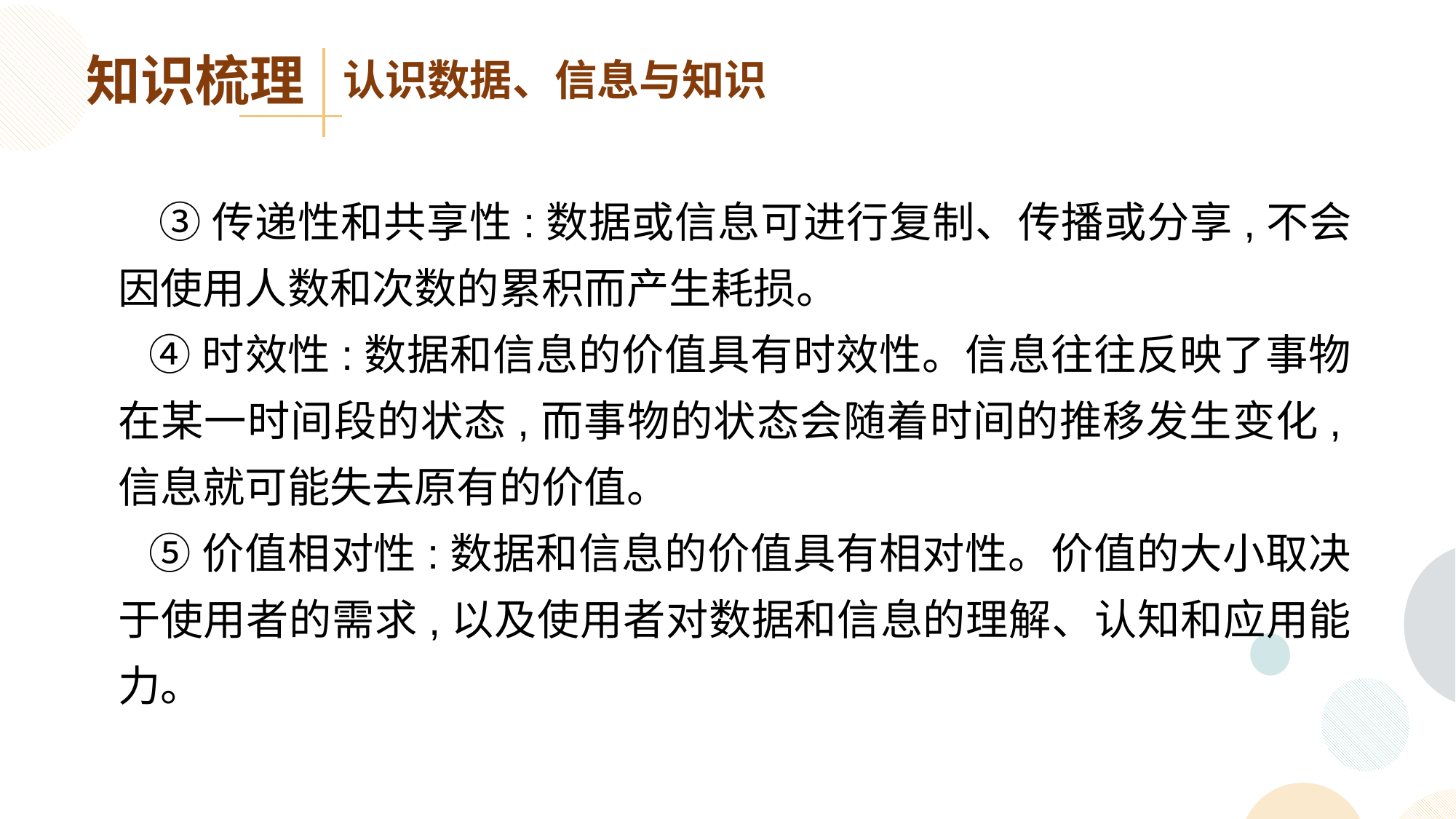

知识梳理
认识数据、信息与知识
    ③传递性和共享性:数据或信息可进行复制、传播或分享,不会因使用人数和次数的累积而产生耗损。
   ④时效性:数据和信息的价值具有时效性。信息往往反映了事物在某一时间段的状态,而事物的状态会随着时间的推移发生变化,信息就可能失去原有的价值。
   ⑤价值相对性:数据和信息的价值具有相对性。价值的大小取决于使用者的需求,以及使用者对数据和信息的理解、认知和应用能力。